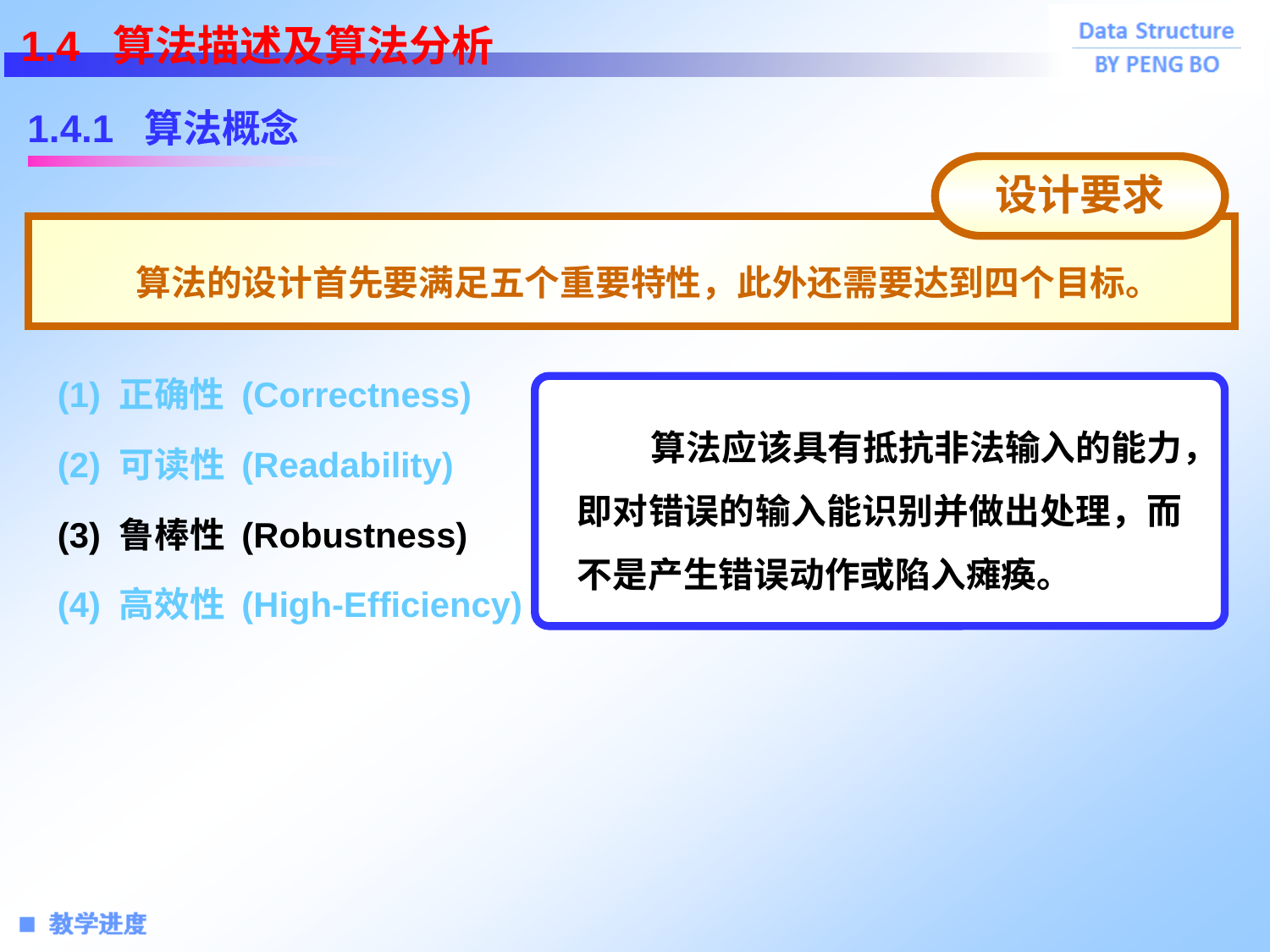

1.4  算法描述及算法分析

设计要求

        算法的设计首先要满足五个重要特性，此外还需要达到四个目标。
1.4.1  算法概念
(1) 正确性 (Correctness)

        算法应该具有抵抗非法输入的能力，即对错误的输入能识别并做出处理，而不是产生错误动作或陷入瘫痪。
(2) 可读性 (Readability)
(3) 鲁棒性 (Robustness)
(4) 高效性 (High-Efficiency)